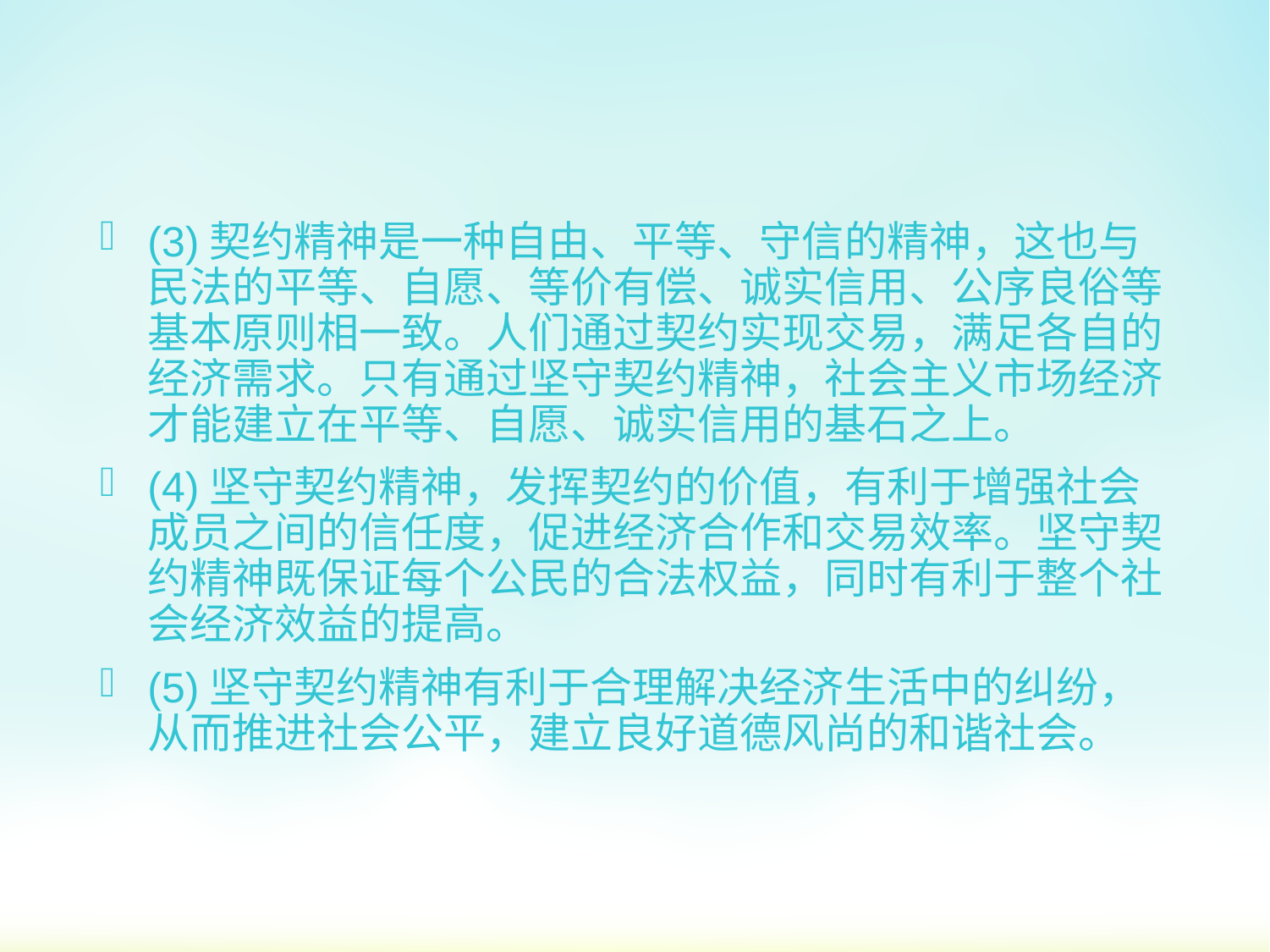

(3)契约精神是一种自由、平等、守信的精神，这也与民法的平等、自愿、等价有偿、诚实信用、公序良俗等基本原则相一致。人们通过契约实现交易，满足各自的经济需求。只有通过坚守契约精神，社会主义市场经济才能建立在平等、自愿、诚实信用的基石之上。
(4)坚守契约精神，发挥契约的价值，有利于增强社会成员之间的信任度，促进经济合作和交易效率。坚守契约精神既保证每个公民的合法权益，同时有利于整个社会经济效益的提高。
(5)坚守契约精神有利于合理解决经济生活中的纠纷，从而推进社会公平，建立良好道德风尚的和谐社会。